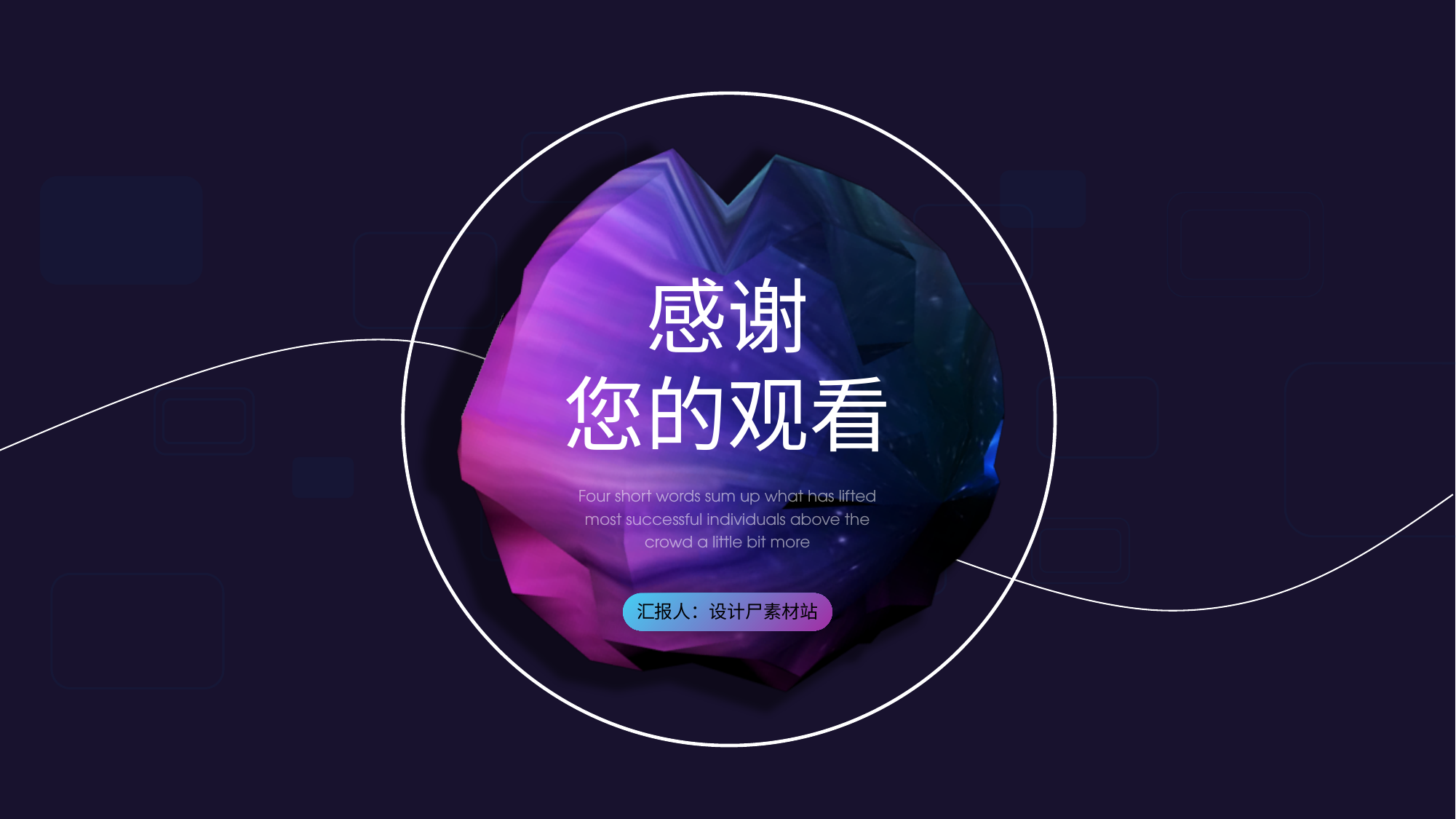

感谢
您的观看
Four short words sum up what has lifted most successful individuals above the crowd a little bit more

汇报人：设计尸素材站